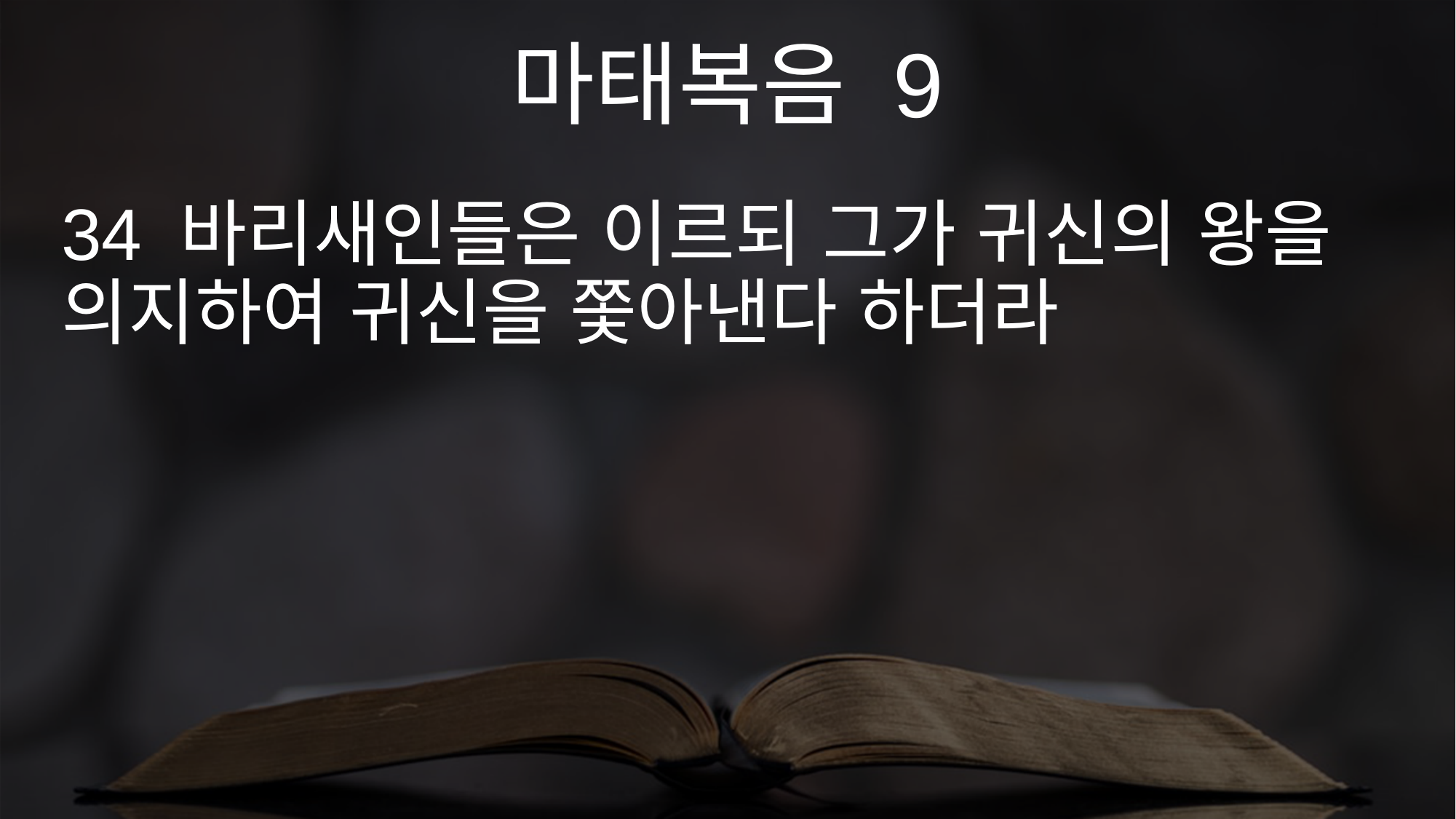

마태복음 9
34 바리새인들은 이르되 그가 귀신의 왕을 의지하여 귀신을 쫓아낸다 하더라